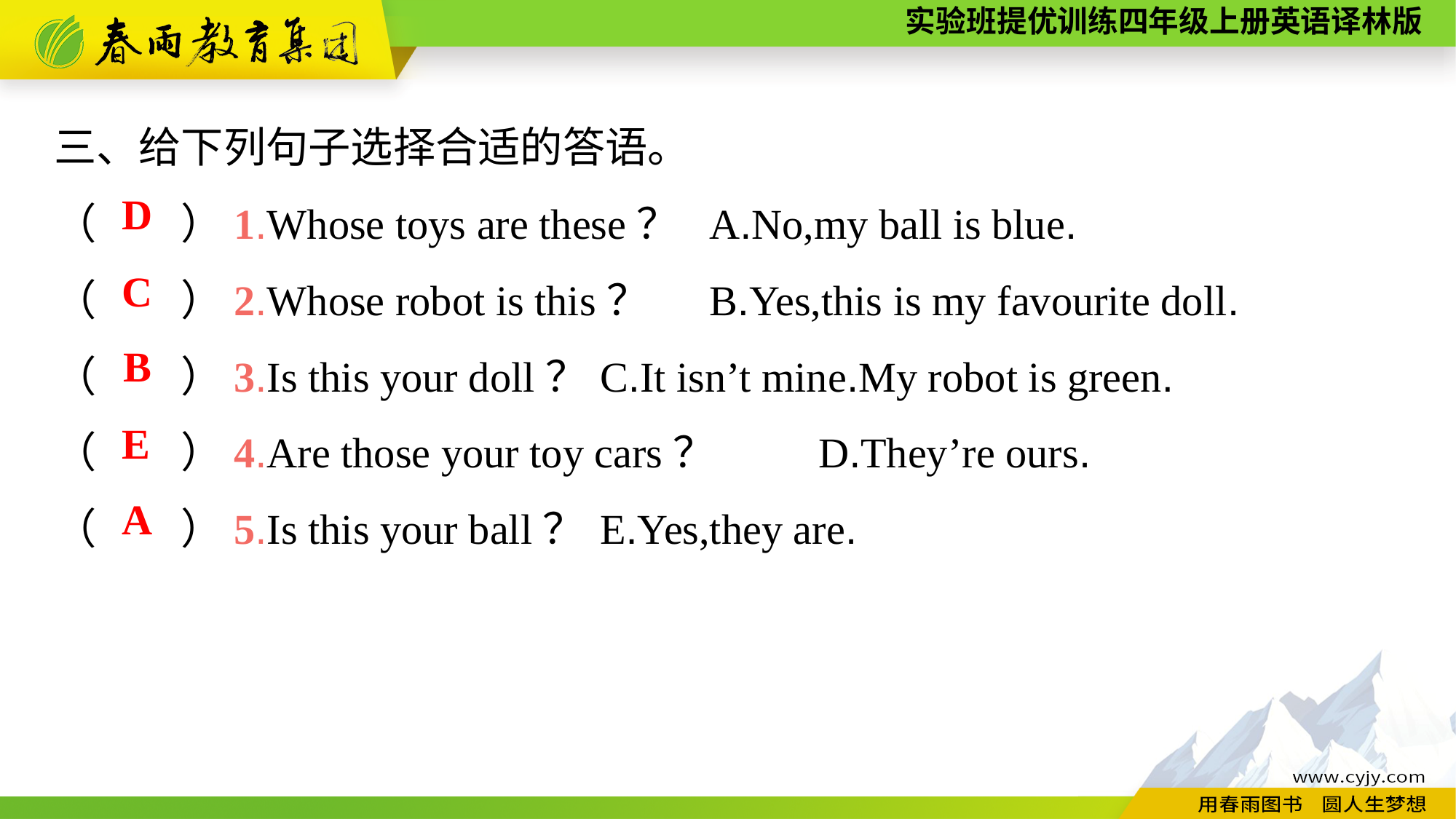

三、给下列句子选择合适的答语。
（　　）1.Whose toys are these？	A.No,my ball is blue.
（　　）2.Whose robot is this？	B.Yes,this is my favourite doll.
（　　）3.Is this your doll？	C.It isn’t mine.My robot is green.
（　　）4.Are those your toy cars？	D.They’re ours.
（　　）5.Is this your ball？	E.Yes,they are.
D
C
B
E
A